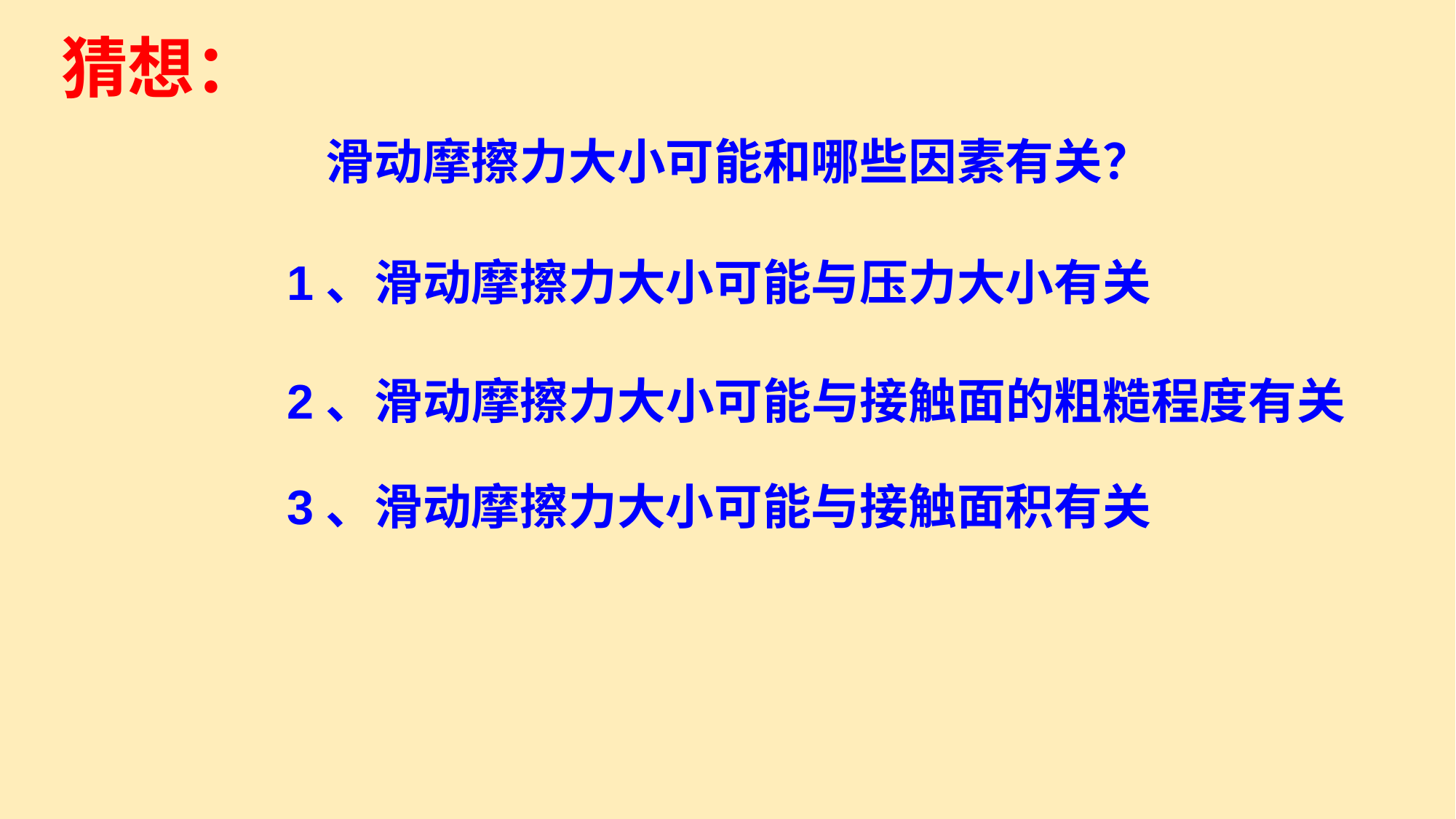

猜想：
滑动摩擦力大小可能和哪些因素有关？
1、滑动摩擦力大小可能与压力大小有关
2、滑动摩擦力大小可能与接触面的粗糙程度有关
3、滑动摩擦力大小可能与接触面积有关